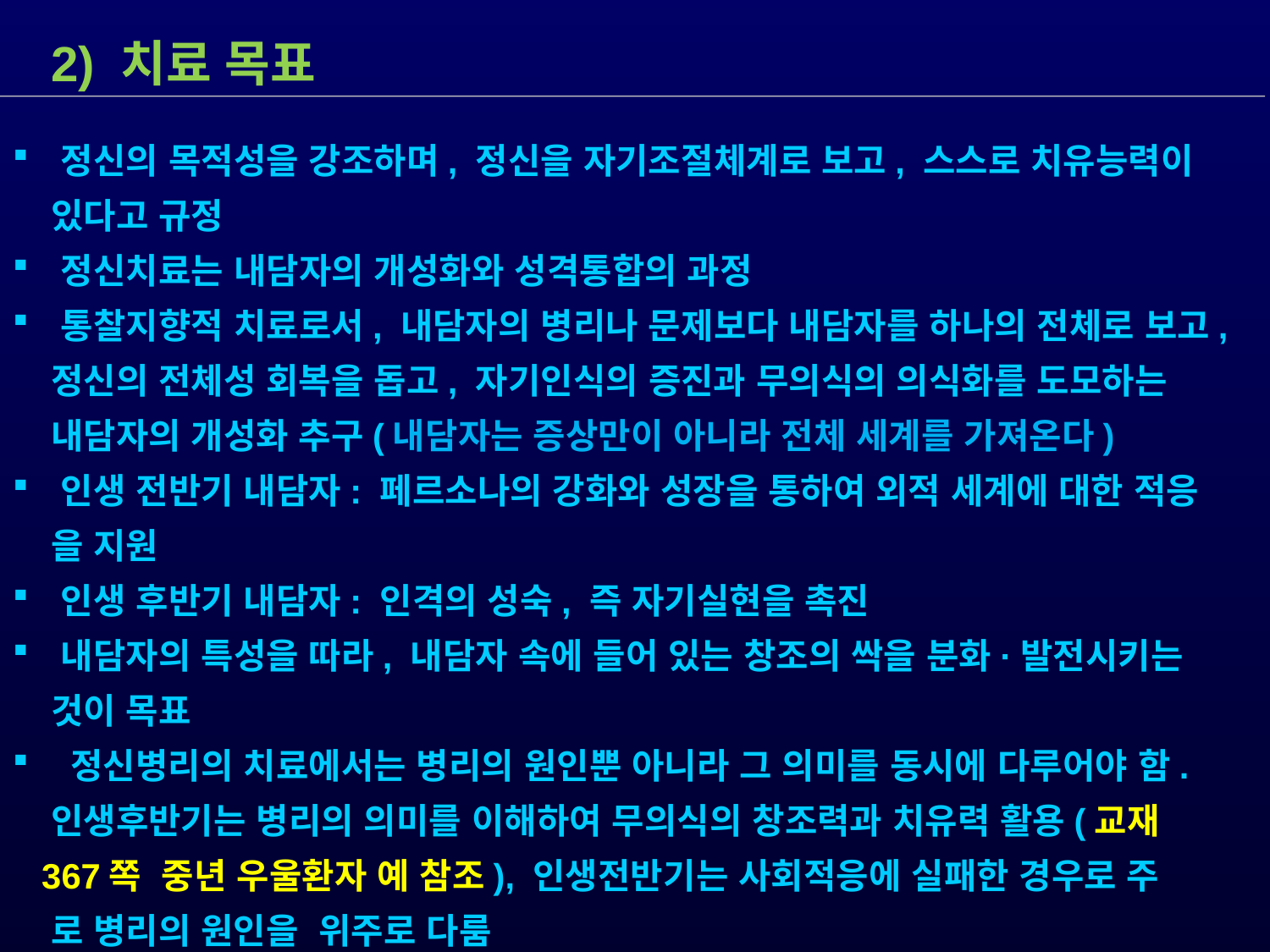

2) 치료 목표

 정신의 목적성을 강조하며, 정신을 자기조절체계로 보고, 스스로 치유능력이
   있다고 규정
 정신치료는 내담자의 개성화와 성격통합의 과정
 통찰지향적 치료로서, 내담자의 병리나 문제보다 내담자를 하나의 전체로 보고,
   정신의 전체성 회복을 돕고, 자기인식의 증진과 무의식의 의식화를 도모하는
   내담자의 개성화 추구(내담자는 증상만이 아니라 전체 세계를 가져온다)
 인생 전반기 내담자: 페르소나의 강화와 성장을 통하여 외적 세계에 대한 적응
   을 지원
 인생 후반기 내담자: 인격의 성숙, 즉 자기실현을 촉진
 내담자의 특성을 따라, 내담자 속에 들어 있는 창조의 싹을 분화·발전시키는
   것이 목표
  정신병리의 치료에서는 병리의 원인뿐 아니라 그 의미를 동시에 다루어야 함.
   인생후반기는 병리의 의미를 이해하여 무의식의 창조력과 치유력 활용(교재
   367쪽  중년 우울환자 예 참조), 인생전반기는 사회적응에 실패한 경우로 주
   로 병리의 원인을  위주로 다룸